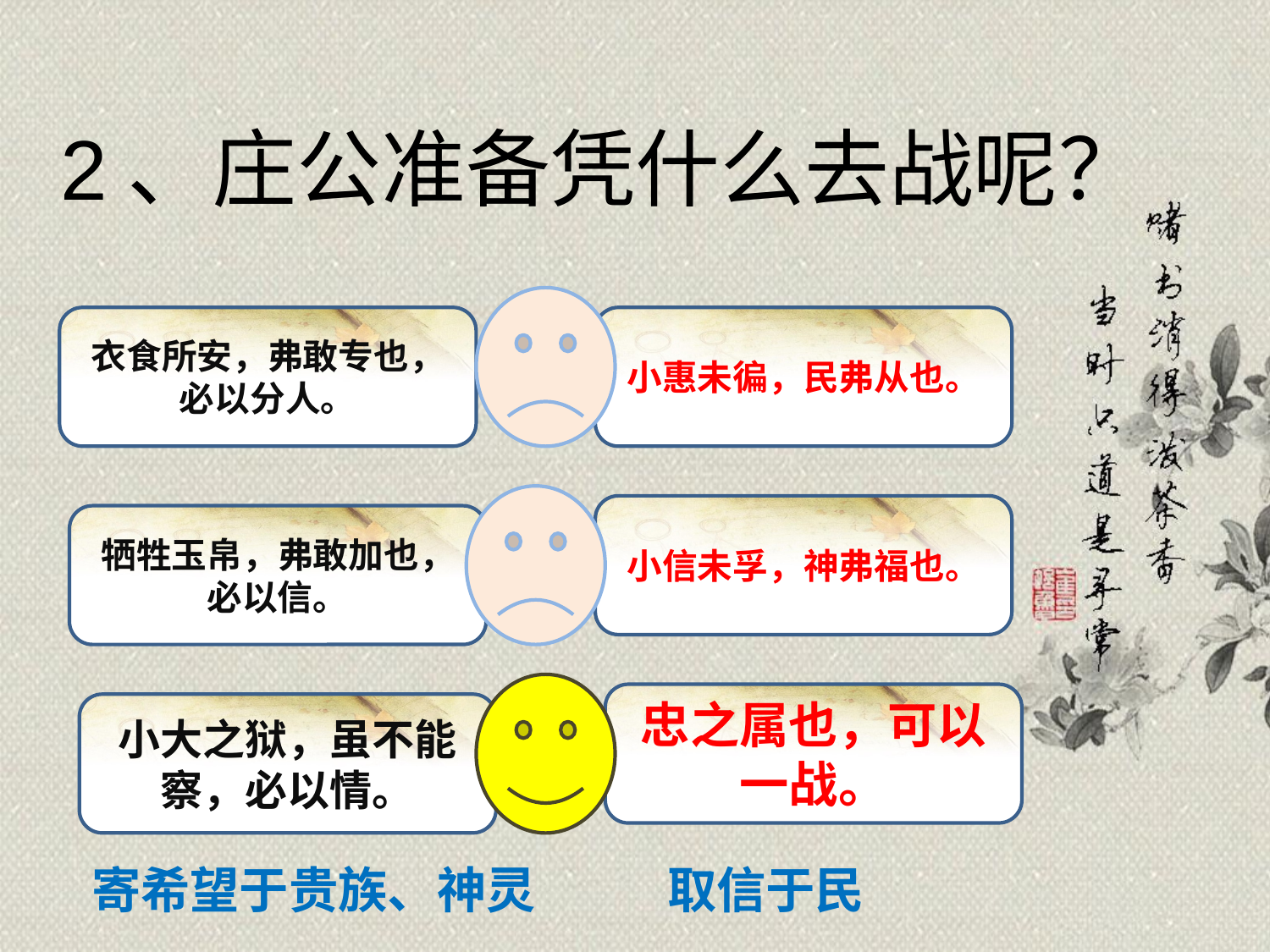

2、庄公准备凭什么去战呢？

衣食所安，弗敢专也，必以分人。
小惠未徧，民弗从也。

小信未孚，神弗福也。
牺牲玉帛，弗敢加也，必以信。

忠之属也，可以一战。
小大之狱，虽不能察，必以情。
寄希望于贵族、神灵
取信于民